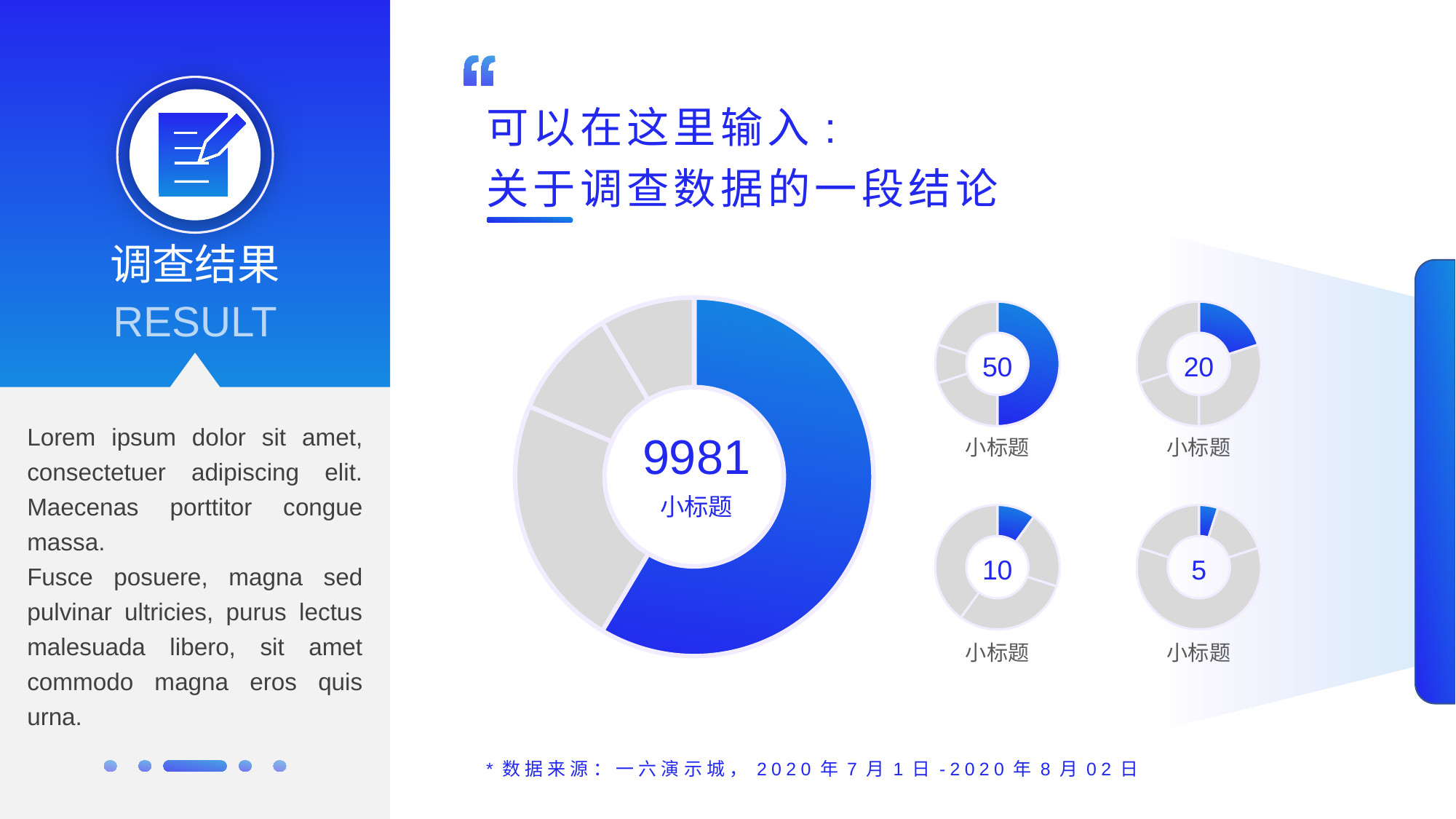

可以在这里输入:
关于调查数据的一段结论

调查结果

### Chart

| Category | 销售额 |
|---|---|
| 第一季度 | 8.2 |
| 第二季度 | 3.2 |
| 第三季度 | 1.4 |
| 第四季度 | 1.2 |
RESULT

### Chart

| Category | 销售额 |
|---|---|
| 第一季度 | 50.0 |
| 第二季度 | 20.0 |
| 第三季度 | 10.0 |
| 第四季度 | 20.0 |

### Chart

| Category | 销售额 |
|---|---|
| 第一季度 | 20.0 |
| 第二季度 | 30.0 |
| 第三季度 | 20.0 |
| 第四季度 | 30.0 |
50
20
小标题
小标题

### Chart

| Category | 销售额 |
|---|---|
| 第一季度 | 1.0 |
| 第二季度 | 2.0 |
| 第三季度 | 3.0 |
| 第四季度 | 4.0 |

### Chart

| Category | 销售额 |
|---|---|
| 第一季度 | 5.0 |
| 第二季度 | 15.0 |
| 第三季度 | 60.0 |
| 第四季度 | 20.0 |
10
5
小标题
小标题

9981
Lorem ipsum dolor sit amet, consectetuer adipiscing elit. Maecenas porttitor congue massa.
Fusce posuere, magna sed pulvinar ultricies, purus lectus malesuada libero, sit amet commodo magna eros quis urna.

小标题
*数据来源：一六演示城，2020年7月1日-2020年8月02日